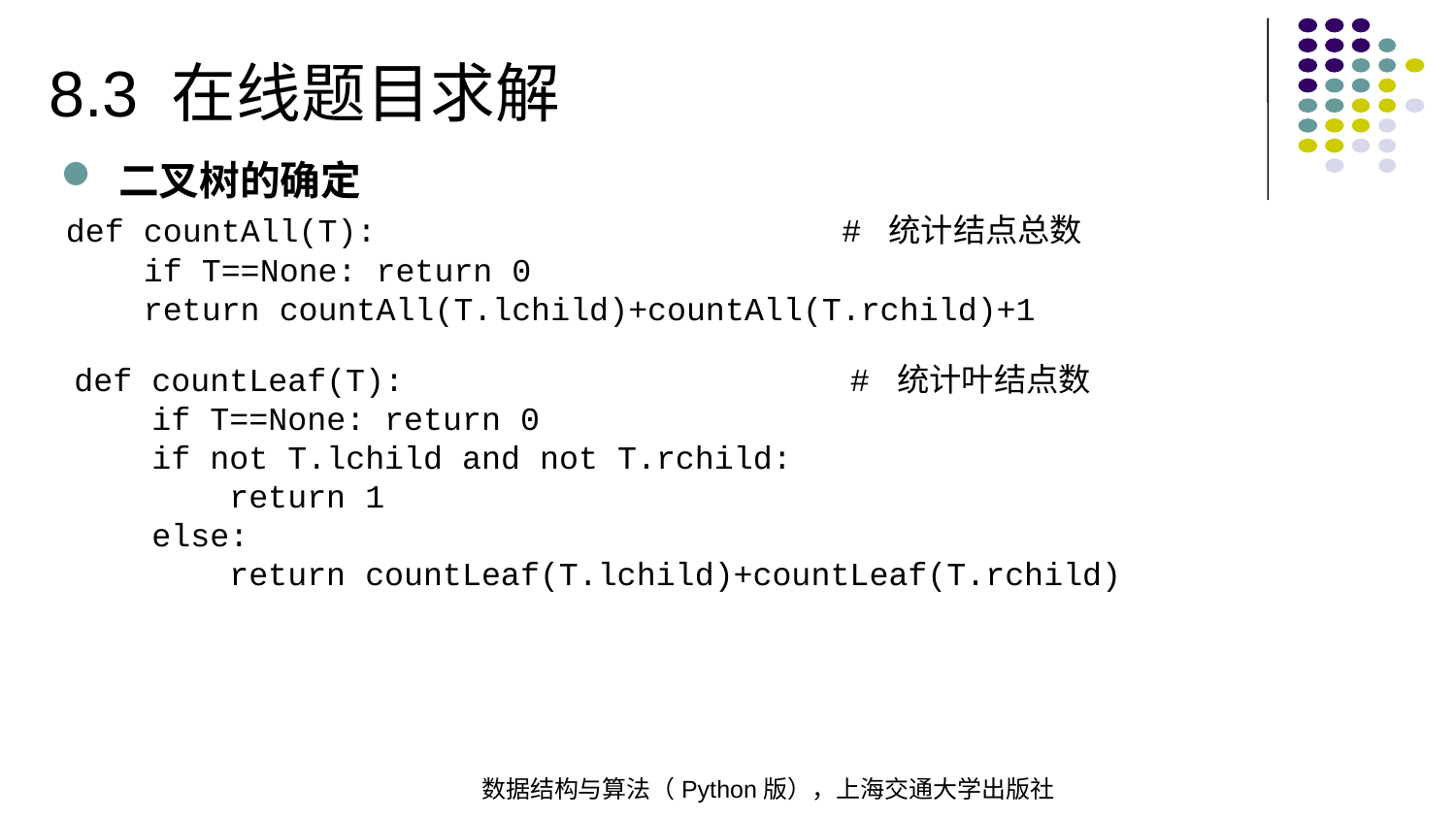

8.3 在线题目求解
二叉树的确定
def countAll(T):                        # 统计结点总数
    if T==None: return 0
    return countAll(T.lchild)+countAll(T.rchild)+1
def countLeaf(T):                       # 统计叶结点数
    if T==None: return 0
    if not T.lchild and not T.rchild:
        return 1
    else:
        return countLeaf(T.lchild)+countLeaf(T.rchild)